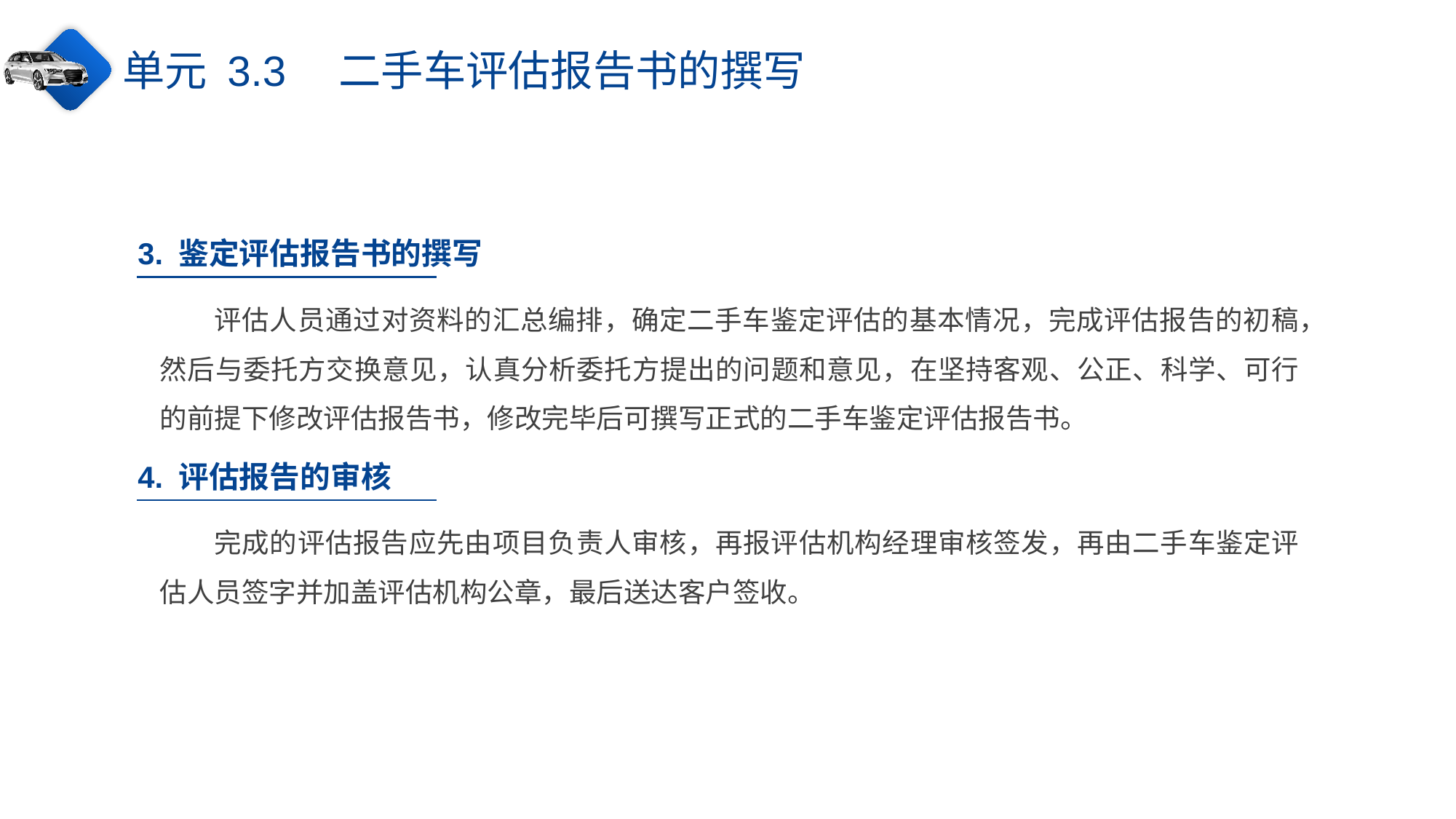

单元 3.3　二手车评估报告书的撰写
3. 鉴定评估报告书的撰写
评估人员通过对资料的汇总编排，确定二手车鉴定评估的基本情况，完成评估报告的初稿，然后与委托方交换意见，认真分析委托方提出的问题和意见，在坚持客观、公正、科学、可行的前提下修改评估报告书，修改完毕后可撰写正式的二手车鉴定评估报告书。
4. 评估报告的审核
完成的评估报告应先由项目负责人审核，再报评估机构经理审核签发，再由二手车鉴定评估人员签字并加盖评估机构公章，最后送达客户签收。